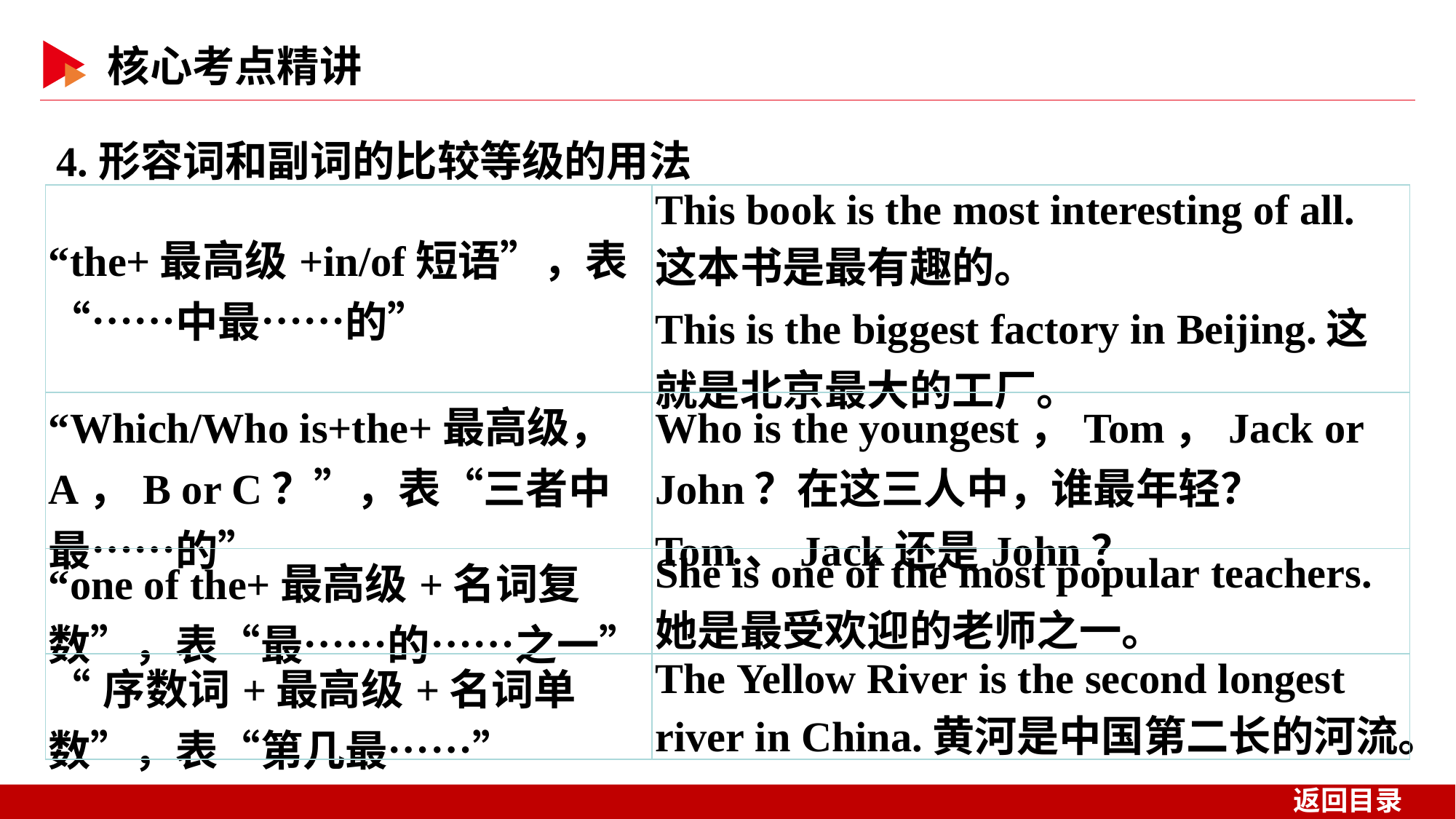

4.形容词和副词的比较等级的用法
| “the+最高级+in/of短语”，表“……中最……的” | This book is the most interesting of all.这本书是最有趣的。 This is the biggest factory in Beijing.这就是北京最大的工厂。 |
| --- | --- |
| “Which/Who is+the+最高级，A，B or C？”，表“三者中最……的” | Who is the youngest，Tom，Jack or John？在这三人中，谁最年轻？Tom、Jack还是John？ |
| “one of the+最高级+名词复数”，表“最……的……之一” | She is one of the most popular teachers.她是最受欢迎的老师之一。 |
| “序数词+最高级+名词单数”，表“第几最……” | The Yellow River is the second longest river in China.黄河是中国第二长的河流。 |